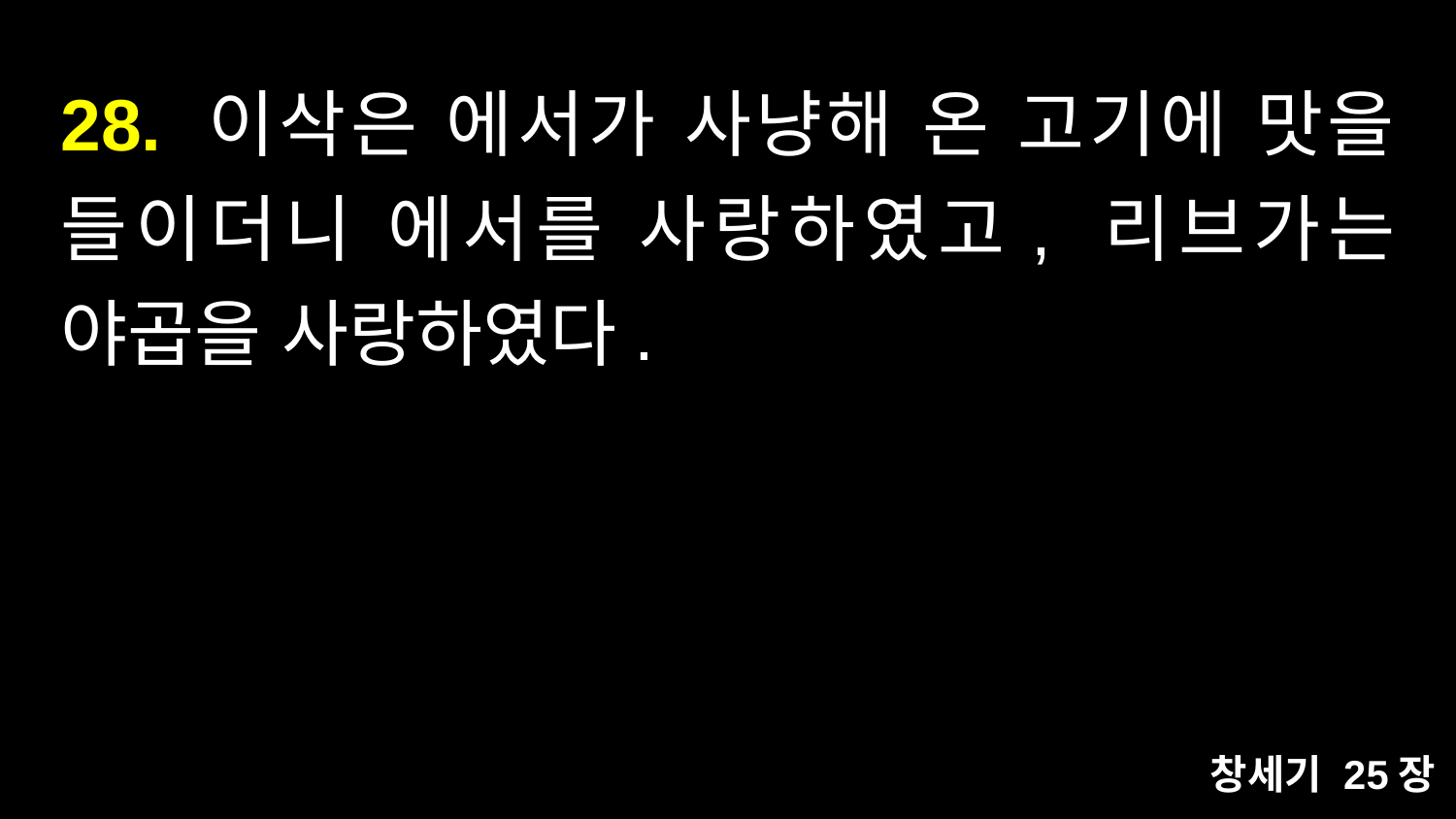

# 28. 이삭은 에서가 사냥해 온 고기에 맛을 들이더니 에서를 사랑하였고, 리브가는 야곱을 사랑하였다.
창세기 25장